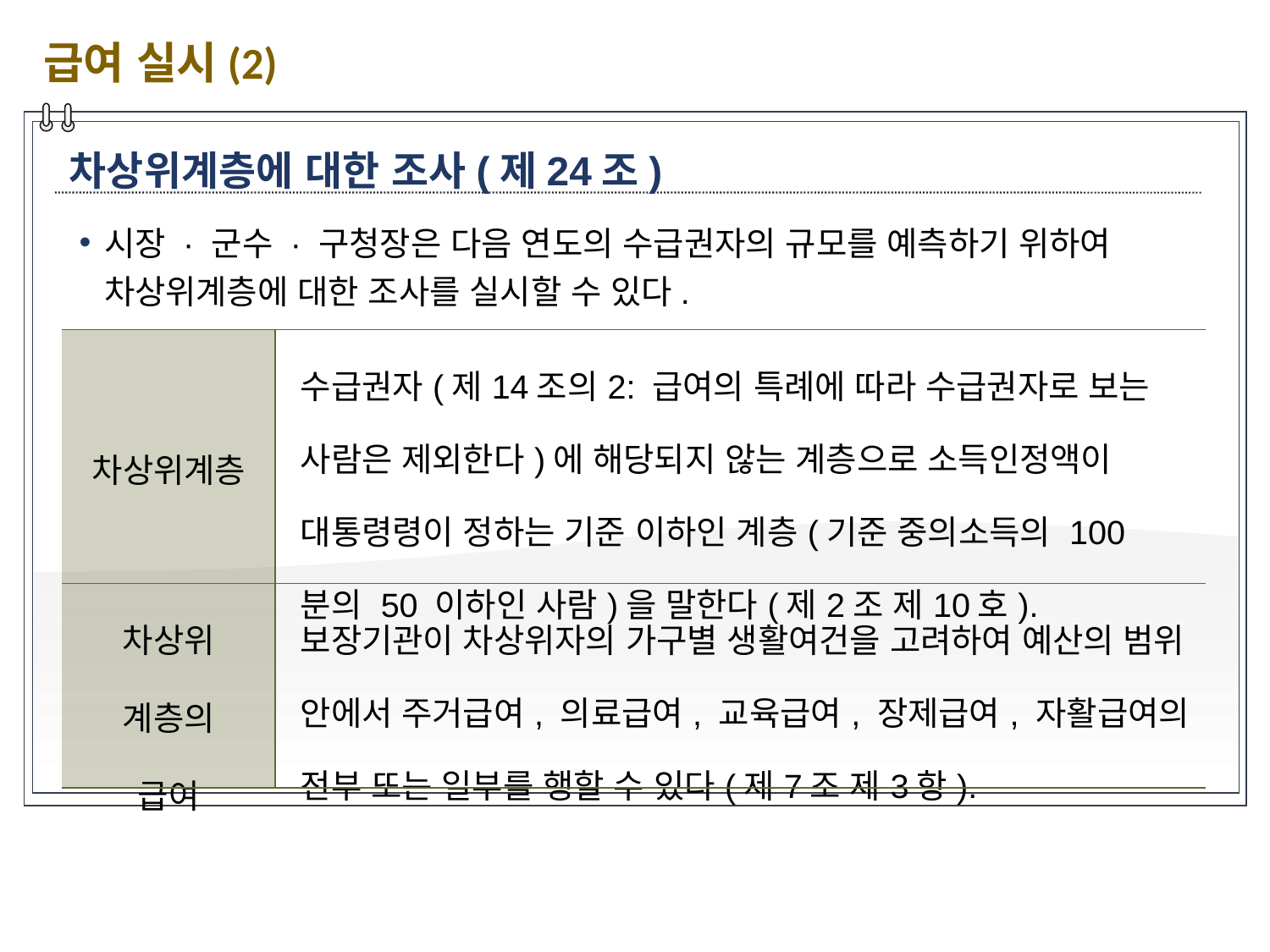

급여 실시(2)

차상위계층에 대한 조사(제24조)

시장 · 군수 · 구청장은 다음 연도의 수급권자의 규모를 예측하기 위하여 차상위계층에 대한 조사를 실시할 수 있다.
| 차상위계층 | 수급권자(제14조의2: 급여의 특례에 따라 수급권자로 보는 사람은 제외한다)에 해당되지 않는 계층으로 소득인정액이 대통령령이 정하는 기준 이하인 계층(기준 중의소득의 100분의 50 이하인 사람)을 말한다(제2조 제10호). |
| --- | --- |
| 차상위 계층의 급여 | 보장기관이 차상위자의 가구별 생활여건을 고려하여 예산의 범위 안에서 주거급여, 의료급여, 교육급여, 장제급여, 자활급여의 전부 또는 일부를 행할 수 있다(제7조 제3항). |